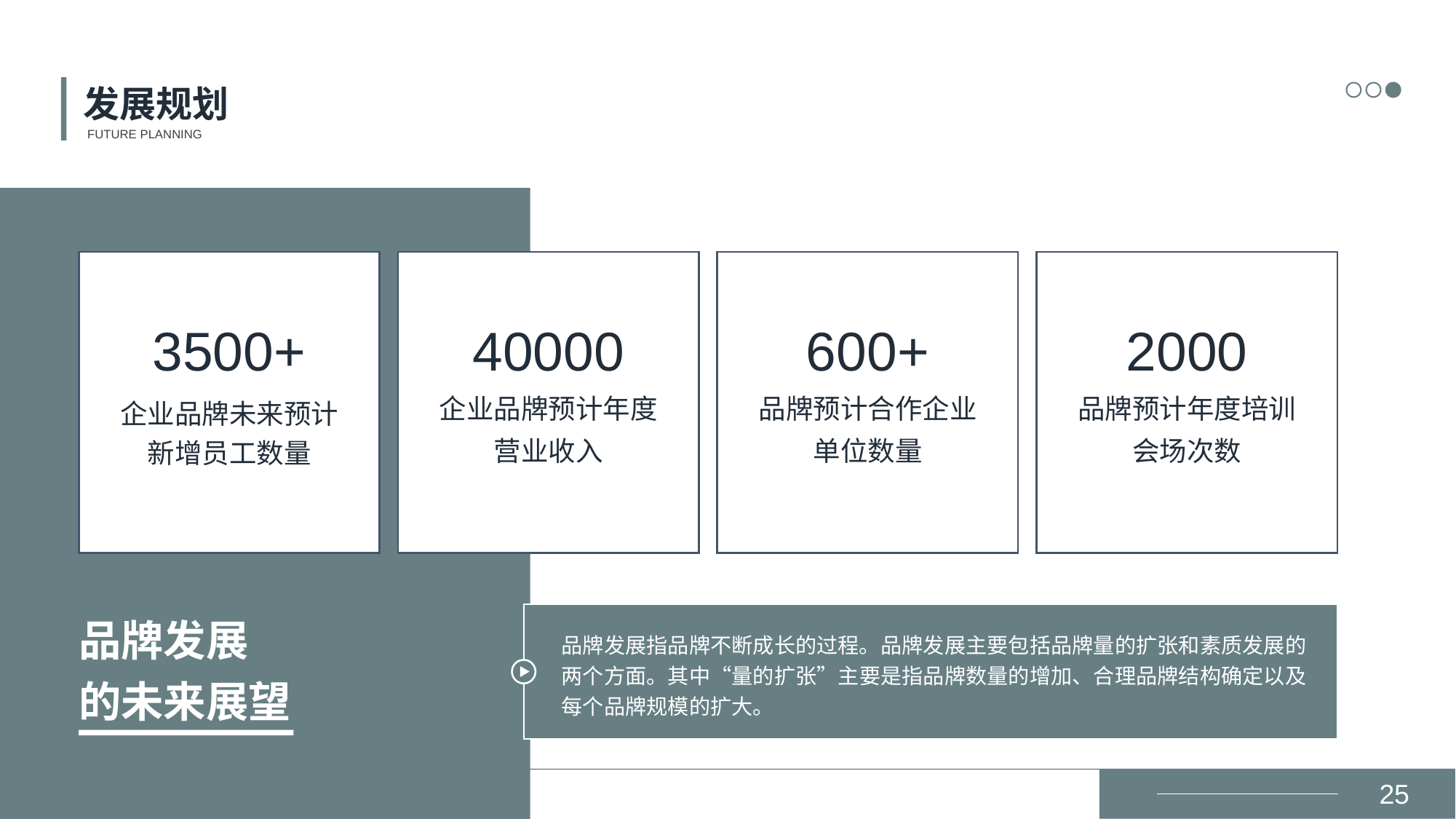

发展规划
FUTURE PLANNING

3500+
企业品牌未来预计新增员工数量

40000
企业品牌预计年度营业收入

600+
品牌预计合作企业单位数量

2000
品牌预计年度培训会场次数
品牌发展
的未来展望

品牌发展指品牌不断成长的过程。品牌发展主要包括品牌量的扩张和素质发展的两个方面。其中“量的扩张”主要是指品牌数量的增加、合理品牌结构确定以及每个品牌规模的扩大。

25